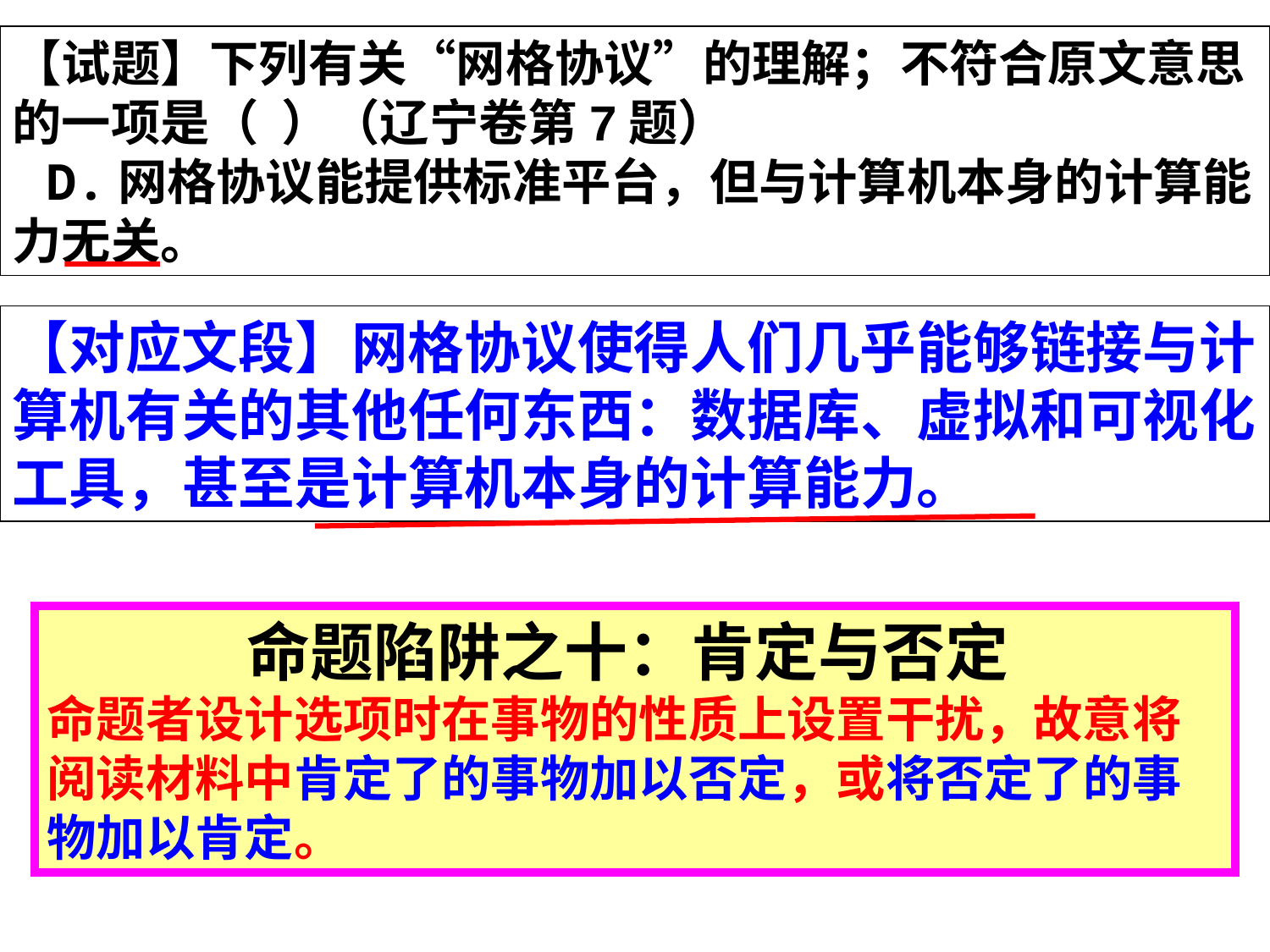

【试题】下列有关“网格协议”的理解；不符合原文意思的一项是（  ）（辽宁卷第7题）
  D.网格协议能提供标准平台，但与计算机本身的计算能力无关。

【对应文段】网格协议使得人们几乎能够链接与计算机有关的其他任何东西：数据库、虚拟和可视化工具，甚至是计算机本身的计算能力。

命题陷阱之十：肯定与否定
命题者设计选项时在事物的性质上设置干扰，故意将阅读材料中肯定了的事物加以否定，或将否定了的事物加以肯定。